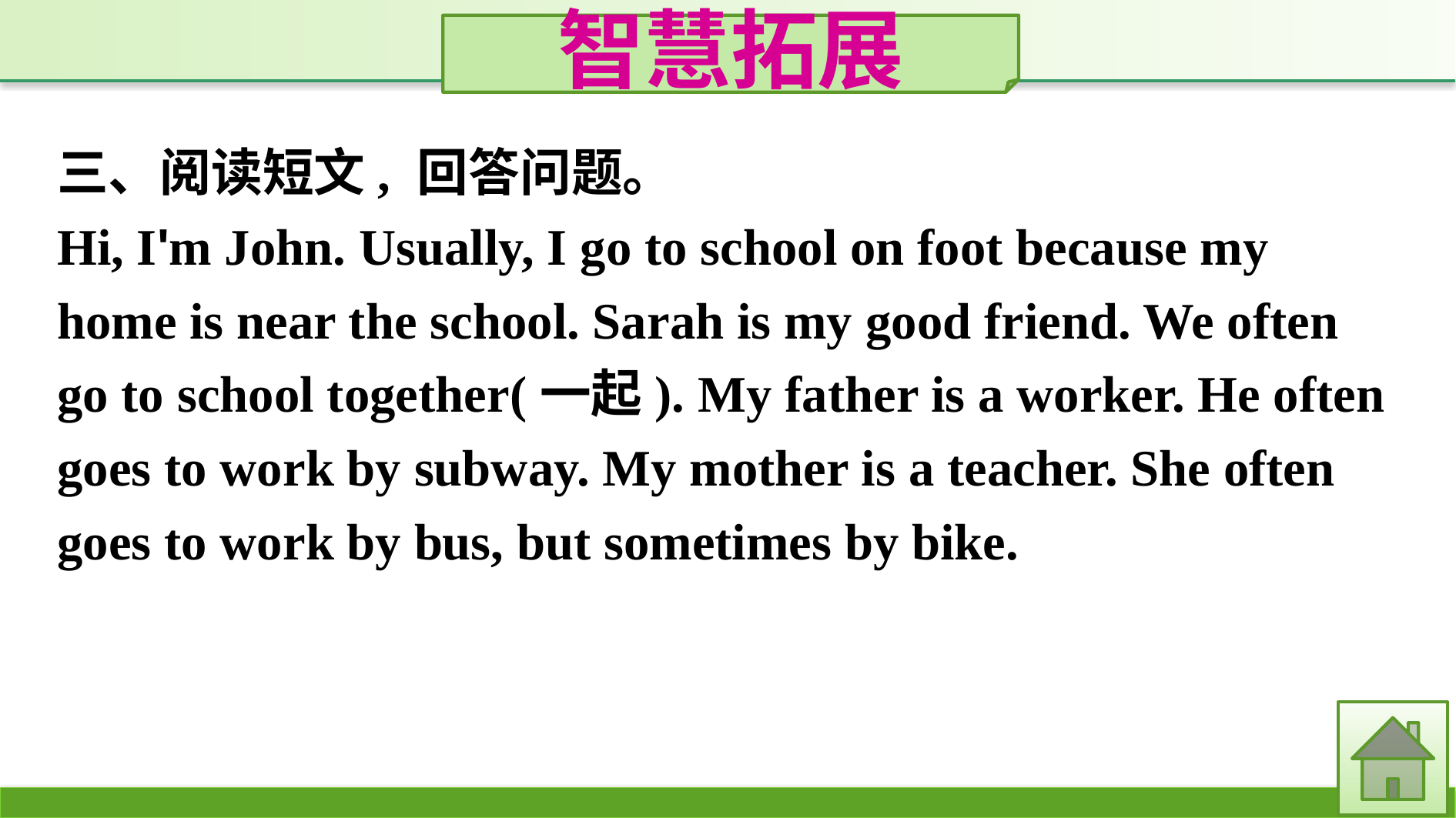

智慧拓展
三、阅读短文, 回答问题。
Hi, I'm John. Usually, I go to school on foot because my home is near the school. Sarah is my good friend. We often go to school together(一起). My father is a worker. He often goes to work by subway. My mother is a teacher. She often goes to work by bus, but sometimes by bike.